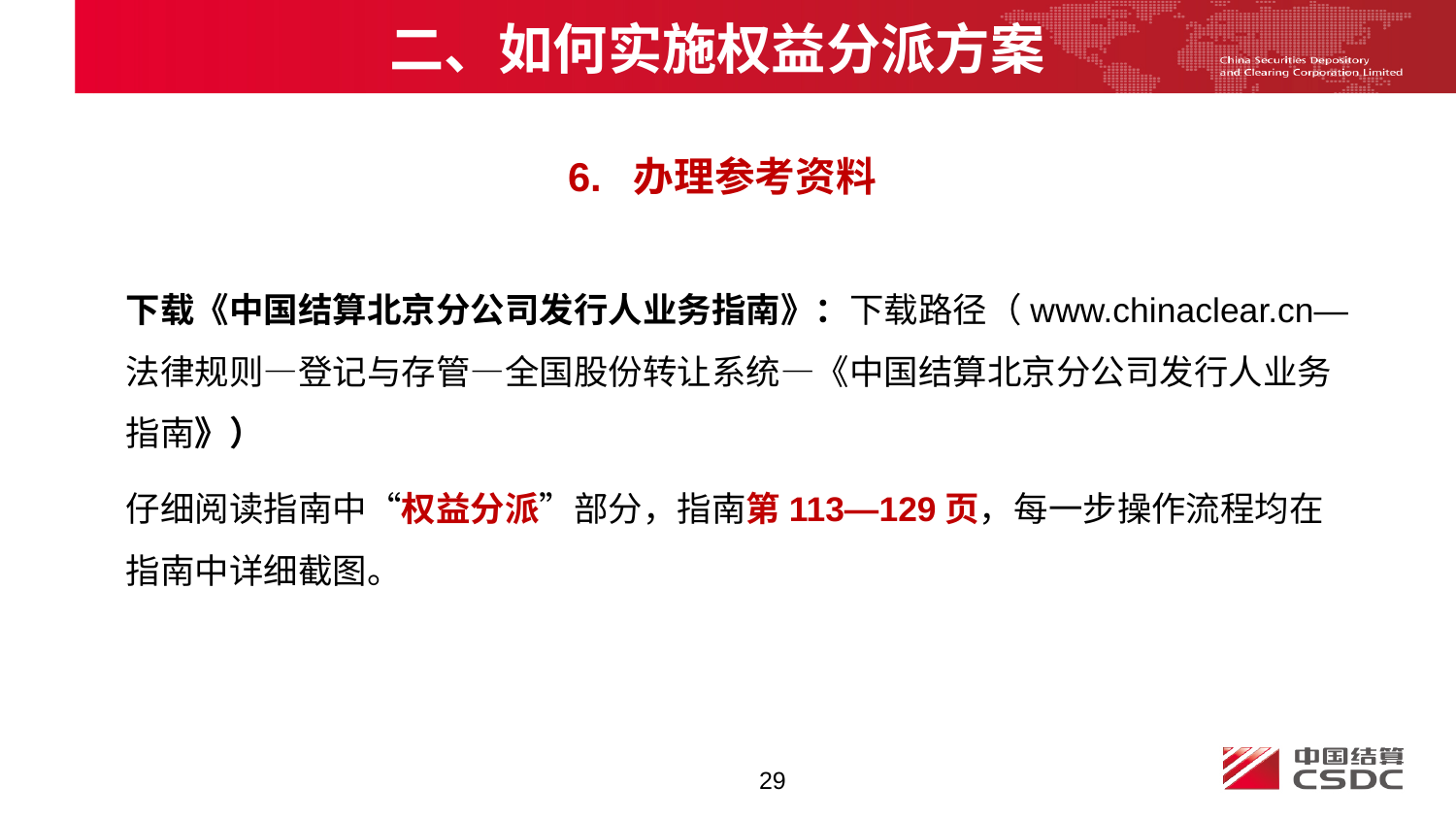

二、如何实施权益分派方案
6.  办理参考资料
下载《中国结算北京分公司发行人业务指南》：下载路径（www.chinaclear.cn—法律规则—登记与存管—全国股份转让系统—《中国结算北京分公司发行人业务指南》）
仔细阅读指南中“权益分派”部分，指南第113—129页，每一步操作流程均在指南中详细截图。
29